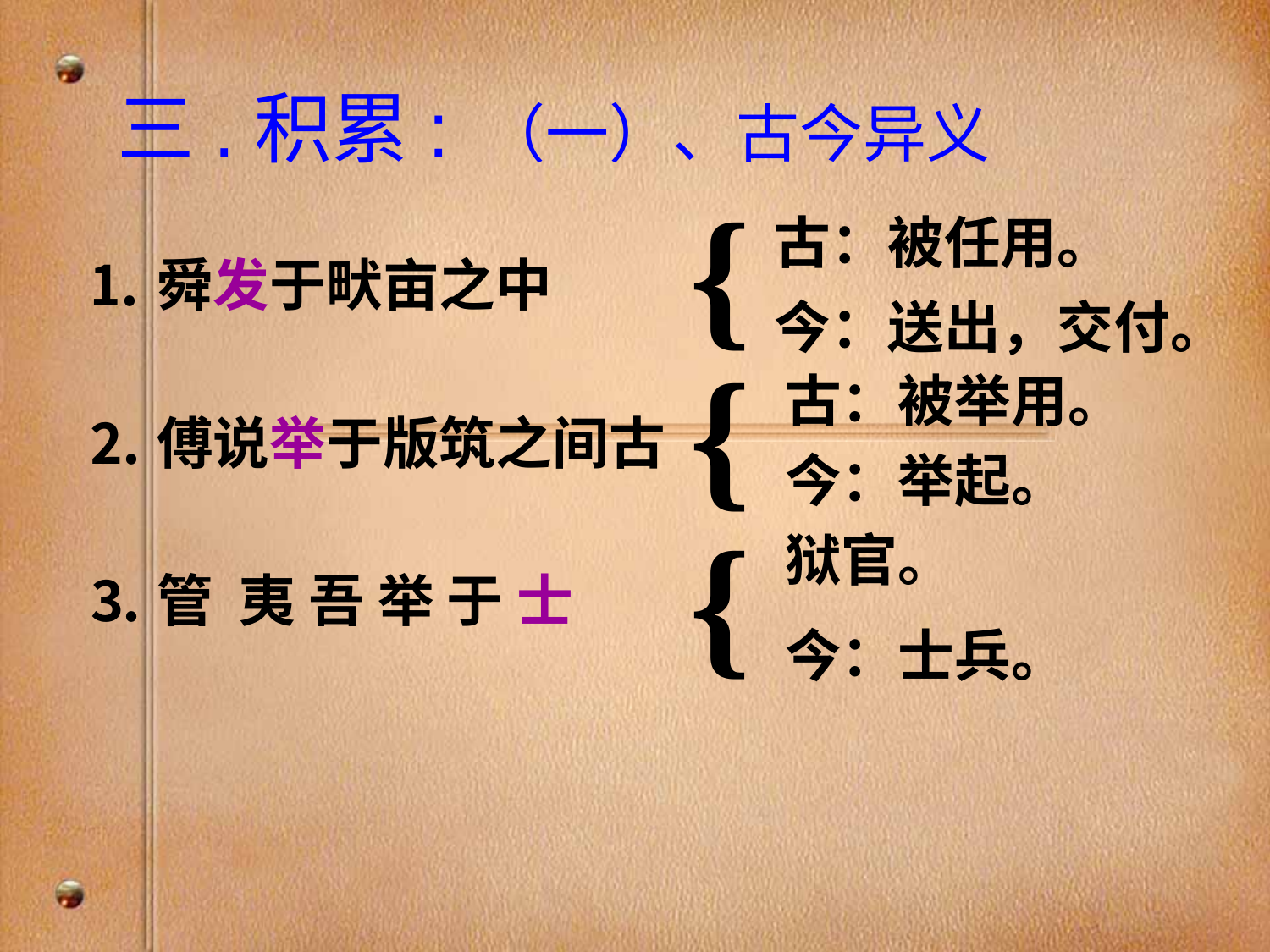

# 三.积累: （一）、古今异义
{
古：被任用。
今：送出，交付。
⒈舜发于畎亩之中

⒉傅说举于版筑之间古

⒊管  夷 吾 举 于 士
{
古：被举用。
今：举起。
{
狱官。
今：士兵。